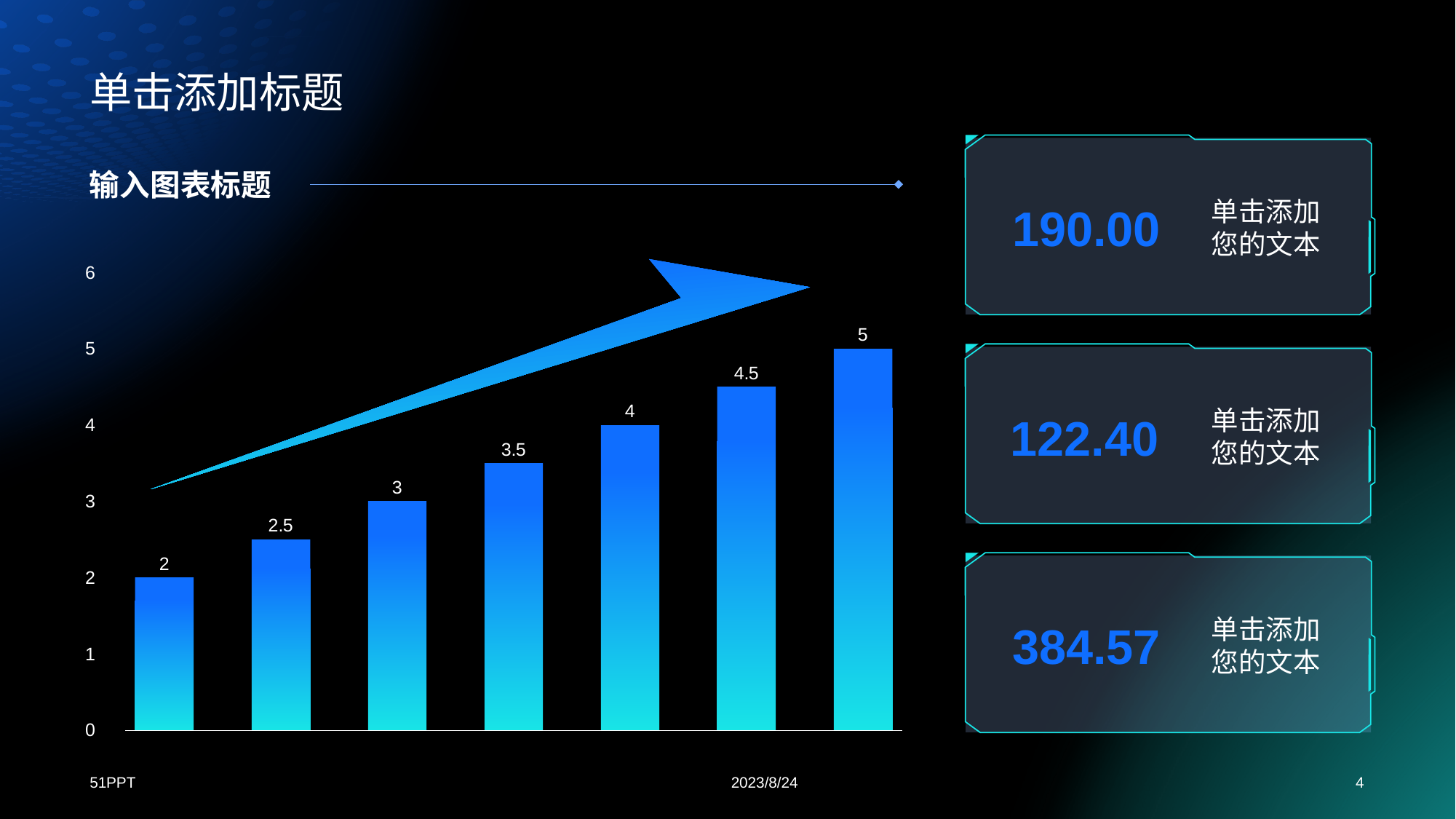

# 单击添加标题

单击添加
您的文本
190.00
输入图表标题

### Chart

| Category | 系列 1 |
|---|---|
| 类别 1 | 2.0 |
| 类别 2 | 2.5 |
| 类别 3 | 3.0 |
| 类别 4 | 3.5 |
| 类别 5 | 4.0 |
| 类别 6 | 4.5 |
| 类别 7 | 5.0 |

单击添加
您的文本
122.40

单击添加
您的文本
384.57
51PPT
2023/8/24
4